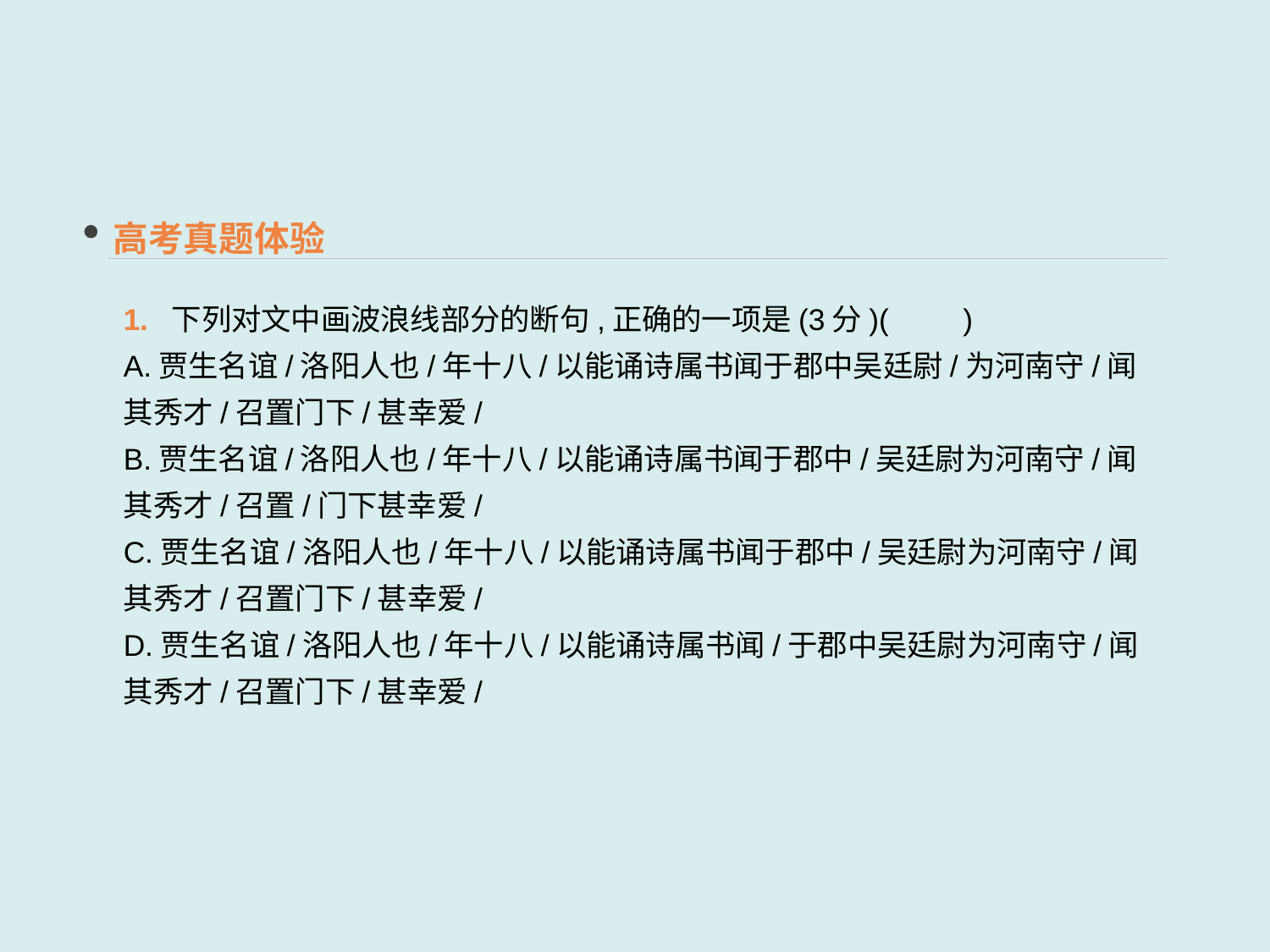

高考真题体验

1.  下列对文中画波浪线部分的断句,正确的一项是(3分)(　　)
A.贾生名谊/洛阳人也/年十八/以能诵诗属书闻于郡中吴廷尉/为河南守/闻其秀才/召置门下/甚幸爱/
B.贾生名谊/洛阳人也/年十八/以能诵诗属书闻于郡中/吴廷尉为河南守/闻其秀才/召置/门下甚幸爱/
C.贾生名谊/洛阳人也/年十八/以能诵诗属书闻于郡中/吴廷尉为河南守/闻其秀才/召置门下/甚幸爱/
D.贾生名谊/洛阳人也/年十八/以能诵诗属书闻/于郡中吴廷尉为河南守/闻其秀才/召置门下/甚幸爱/